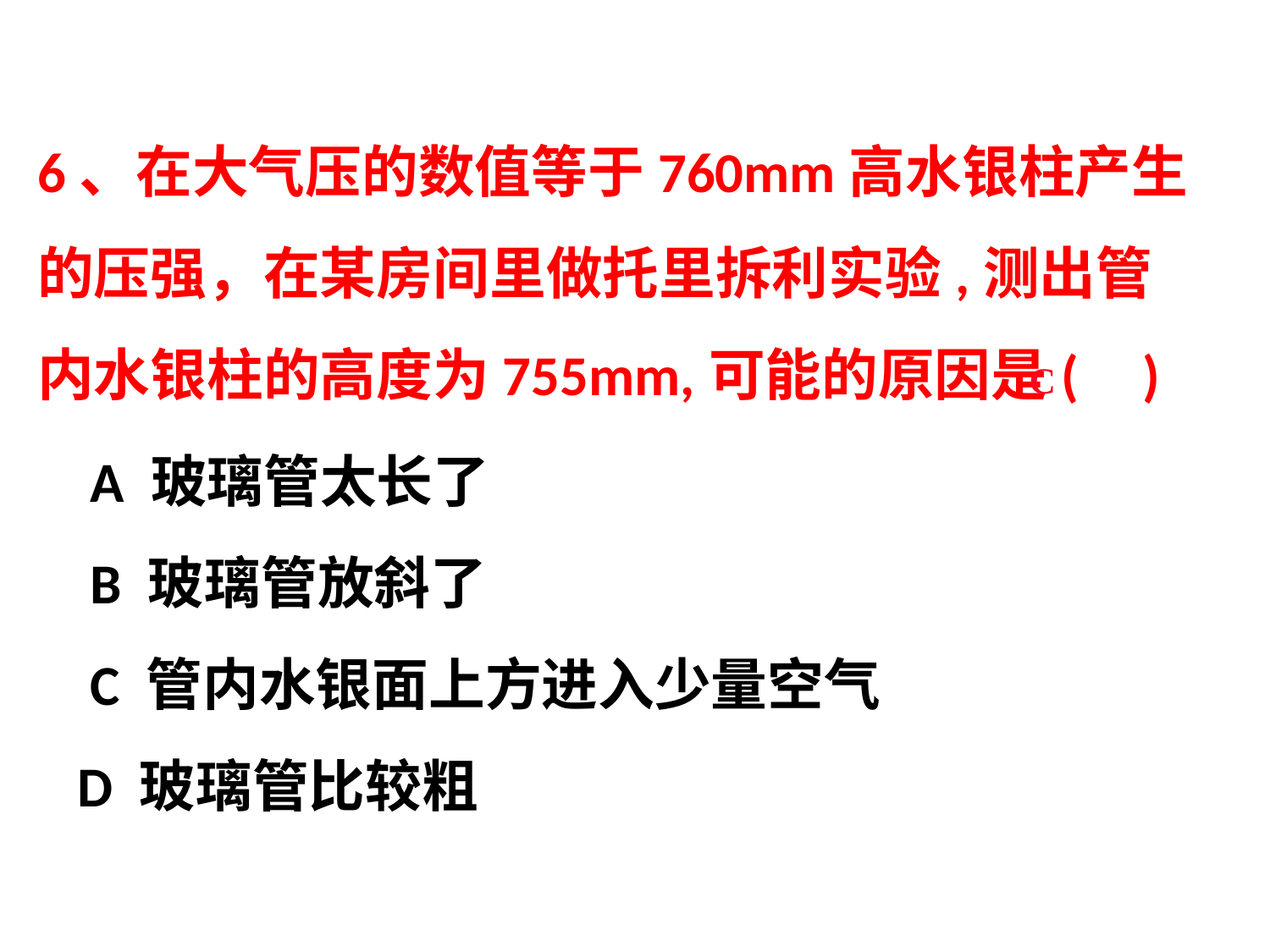

6、在大气压的数值等于760mm高水银柱产生的压强，在某房间里做托里拆利实验,测出管内水银柱的高度为755mm,可能的原因是(     )
C
 A 玻璃管太长了
 B 玻璃管放斜了
 C 管内水银面上方进入少量空气
D 玻璃管比较粗